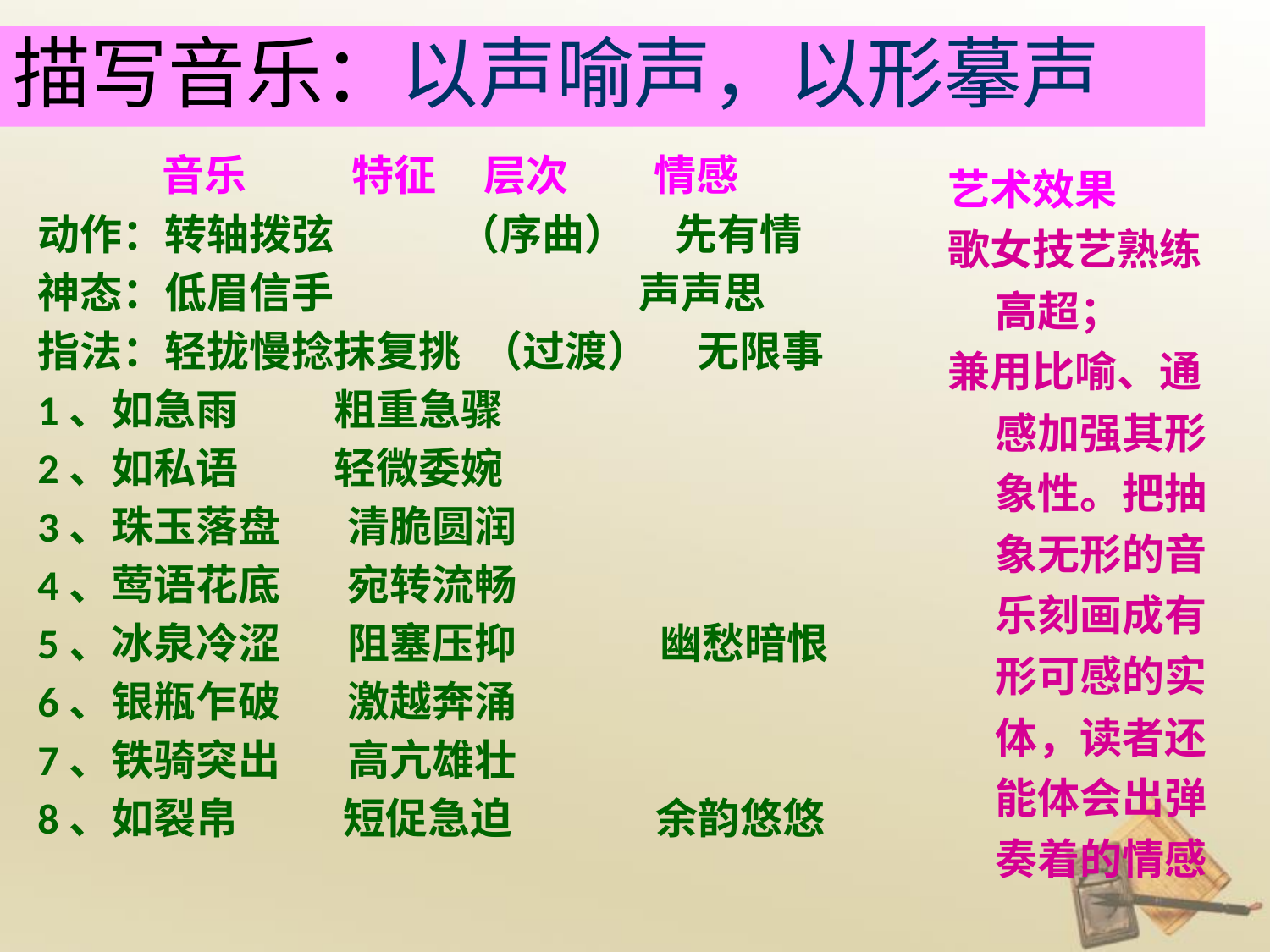

# 描写音乐：以声喻声，以形摹声
艺术效果
歌女技艺熟练高超；
兼用比喻、通感加强其形象性。把抽象无形的音乐刻画成有形可感的实体，读者还能体会出弹奏着的情感
            音乐           特征     层次         情感
动作：转轴拨弦             （序曲）     先有情
神态：低眉信手                                声声思
指法：轻拢慢捻抹复挑  （过渡）     无限事
1、如急雨          粗重急骤
2、如私语          轻微委婉
3、珠玉落盘       清脆圆润
4、莺语花底       宛转流畅
5、冰泉冷涩       阻塞压抑               幽愁暗恨
6、银瓶乍破       激越奔涌
7、铁骑突出       高亢雄壮
8、如裂帛           短促急迫               余韵悠悠